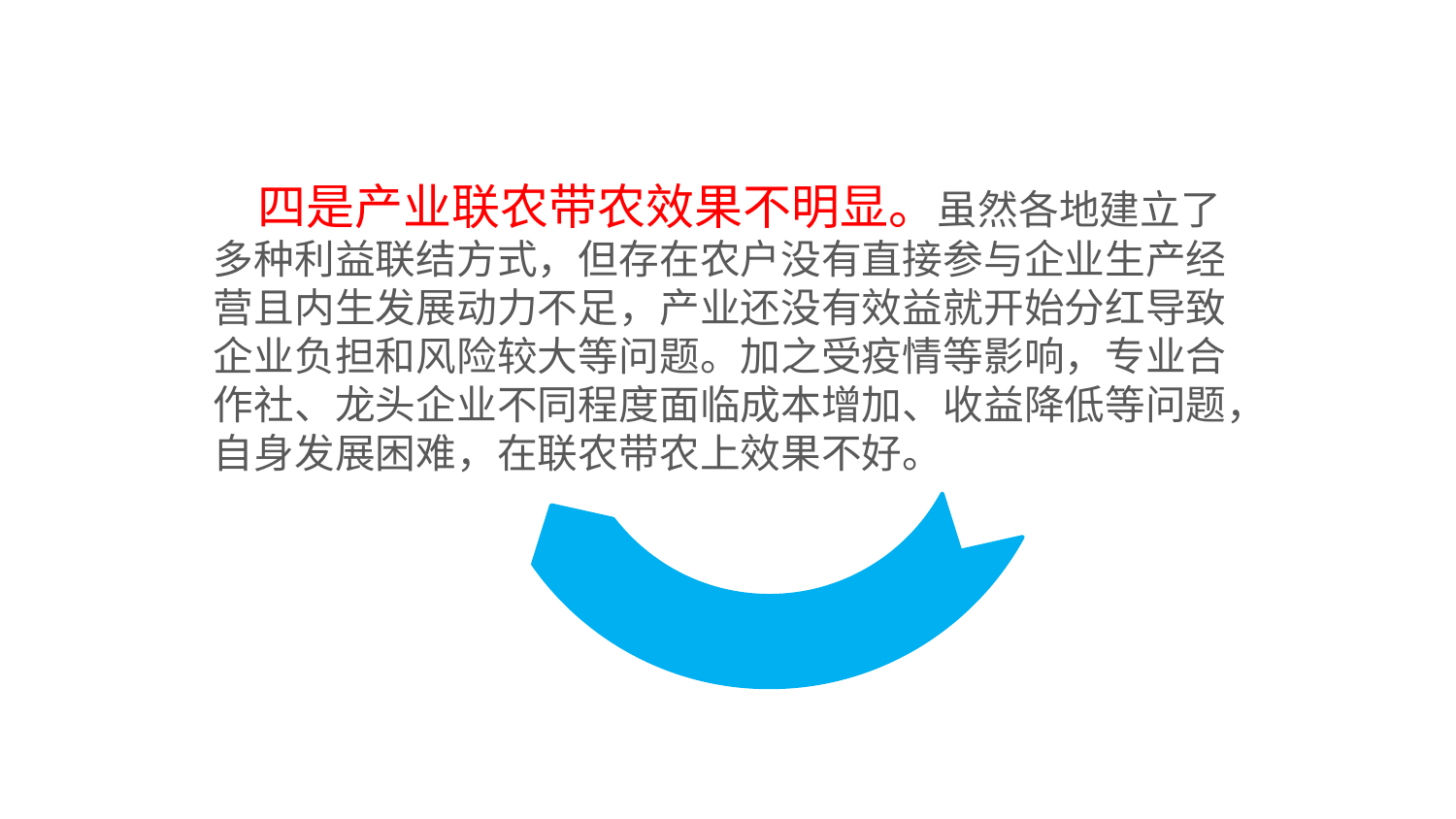

四是产业联农带农效果不明显。虽然各地建立了多种利益联结方式，但存在农户没有直接参与企业生产经营且内生发展动力不足，产业还没有效益就开始分红导致企业负担和风险较大等问题。加之受疫情等影响，专业合作社、龙头企业不同程度面临成本增加、收益降低等问题，自身发展困难，在联农带农上效果不好。